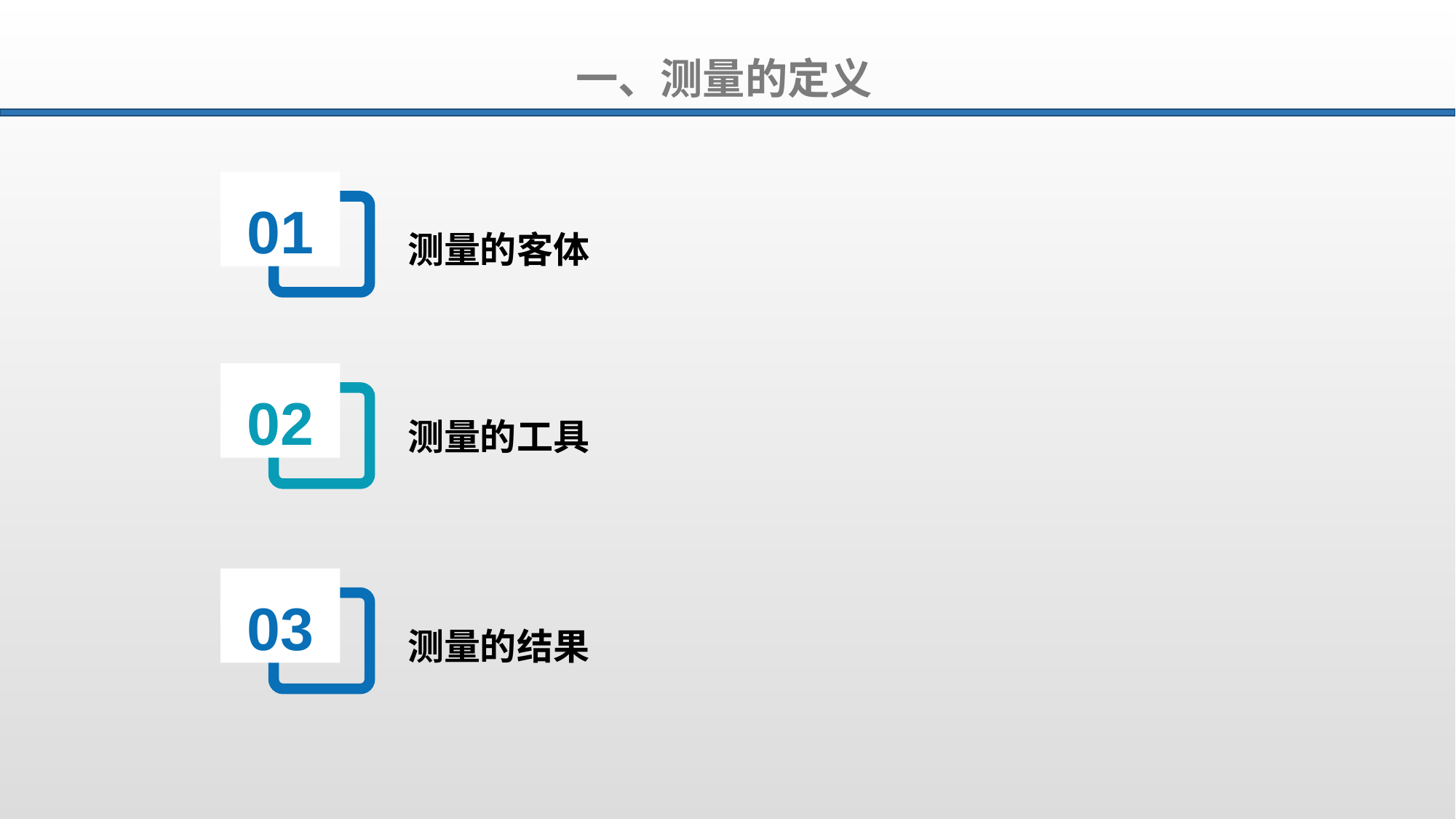

一、测量的定义

01

测量的客体
02

测量的工具
03

测量的结果